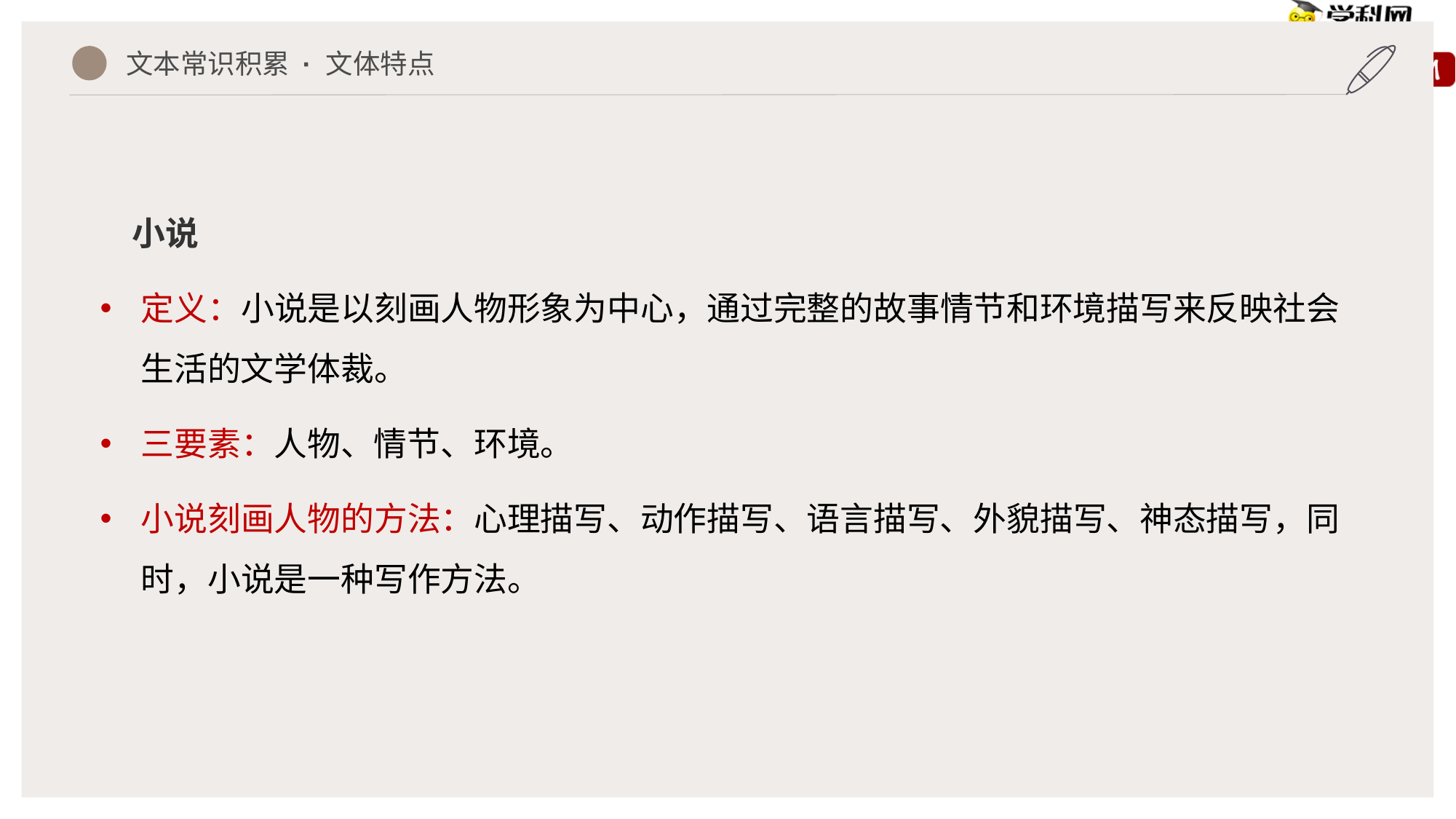

文本常识积累 · 文体特点

小说
定义：小说是以刻画人物形象为中心，通过完整的故事情节和环境描写来反映社会生活的文学体裁。
三要素：人物、情节、环境。
小说刻画人物的方法：心理描写、动作描写、语言描写、外貌描写、神态描写，同时，小说是一种写作方法。